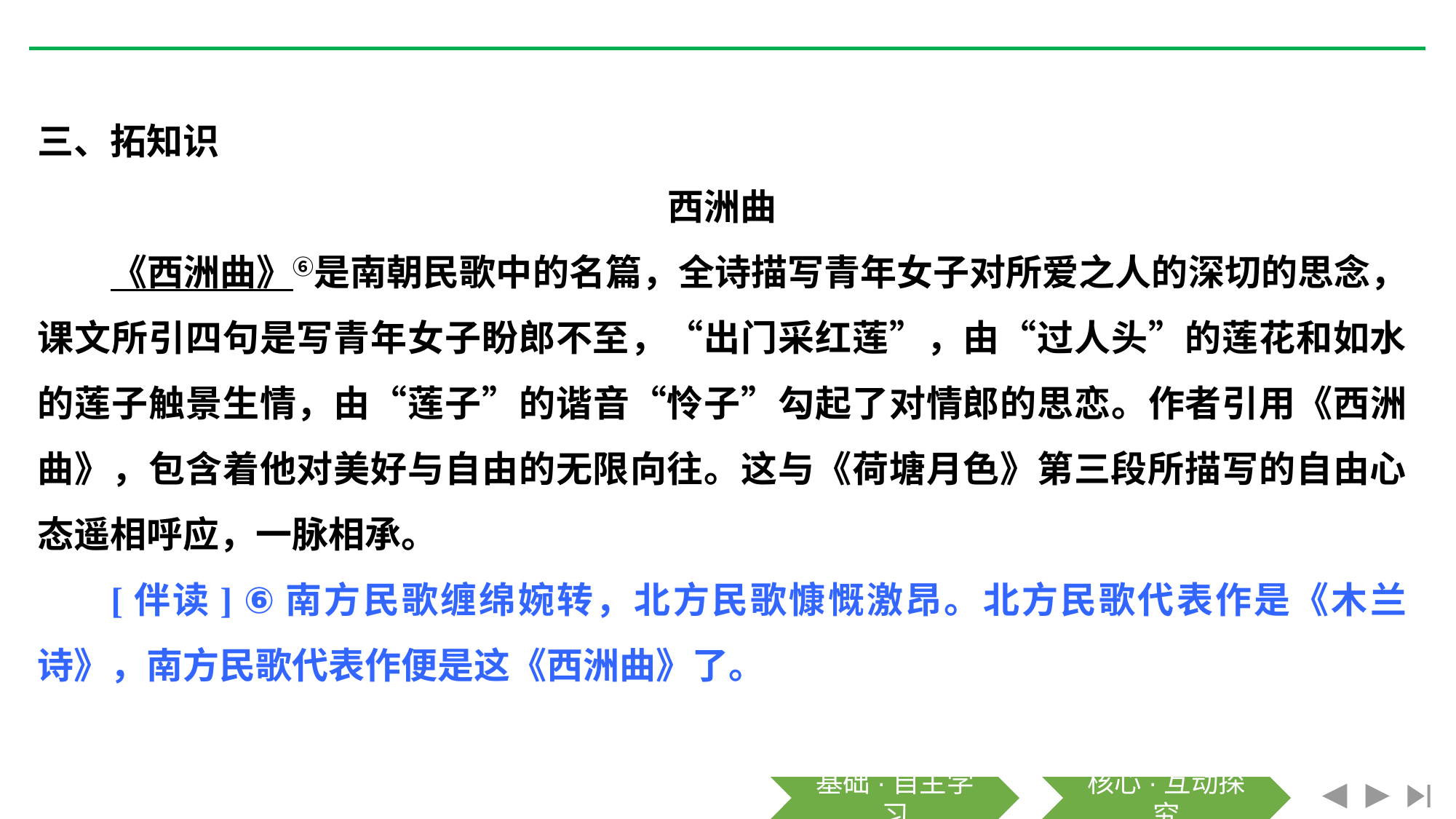

三、拓知识
西洲曲
《西洲曲》⑥是南朝民歌中的名篇，全诗描写青年女子对所爱之人的深切的思念，课文所引四句是写青年女子盼郎不至，“出门采红莲”，由“过人头”的莲花和如水的莲子触景生情，由“莲子”的谐音“怜子”勾起了对情郎的思恋。作者引用《西洲曲》，包含着他对美好与自由的无限向往。这与《荷塘月色》第三段所描写的自由心态遥相呼应，一脉相承。
[伴读] ⑥南方民歌缠绵婉转，北方民歌慷慨激昂。北方民歌代表作是《木兰诗》，南方民歌代表作便是这《西洲曲》了。